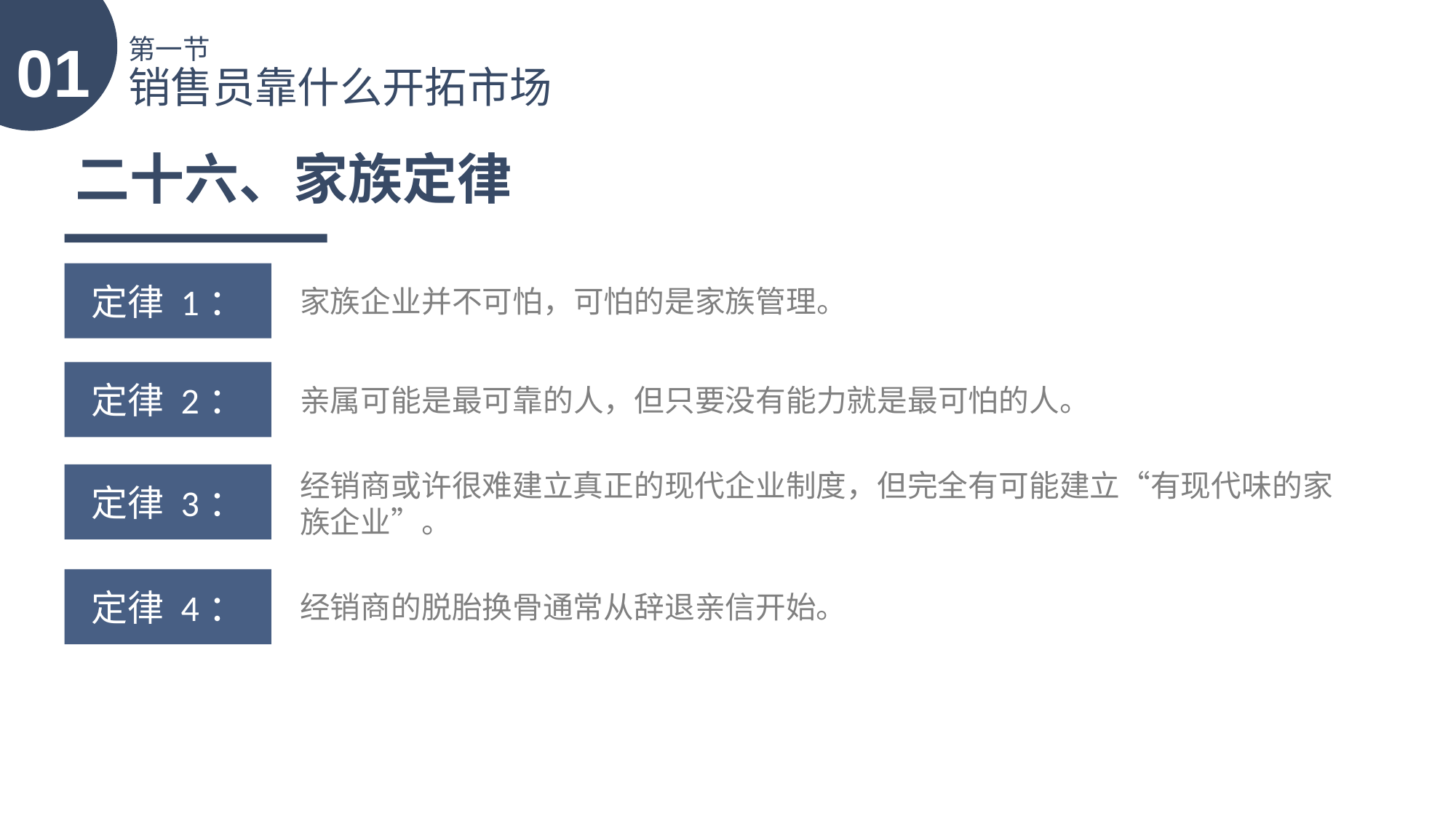

01
第一节
销售员靠什么开拓市场
二十六、家族定律

定律 1：
家族企业并不可怕，可怕的是家族管理。
定律 2：
亲属可能是最可靠的人，但只要没有能力就是最可怕的人。
经销商或许很难建立真正的现代企业制度，但完全有可能建立“有现代味的家族企业”。
定律 3：
定律 4：
经销商的脱胎换骨通常从辞退亲信开始。